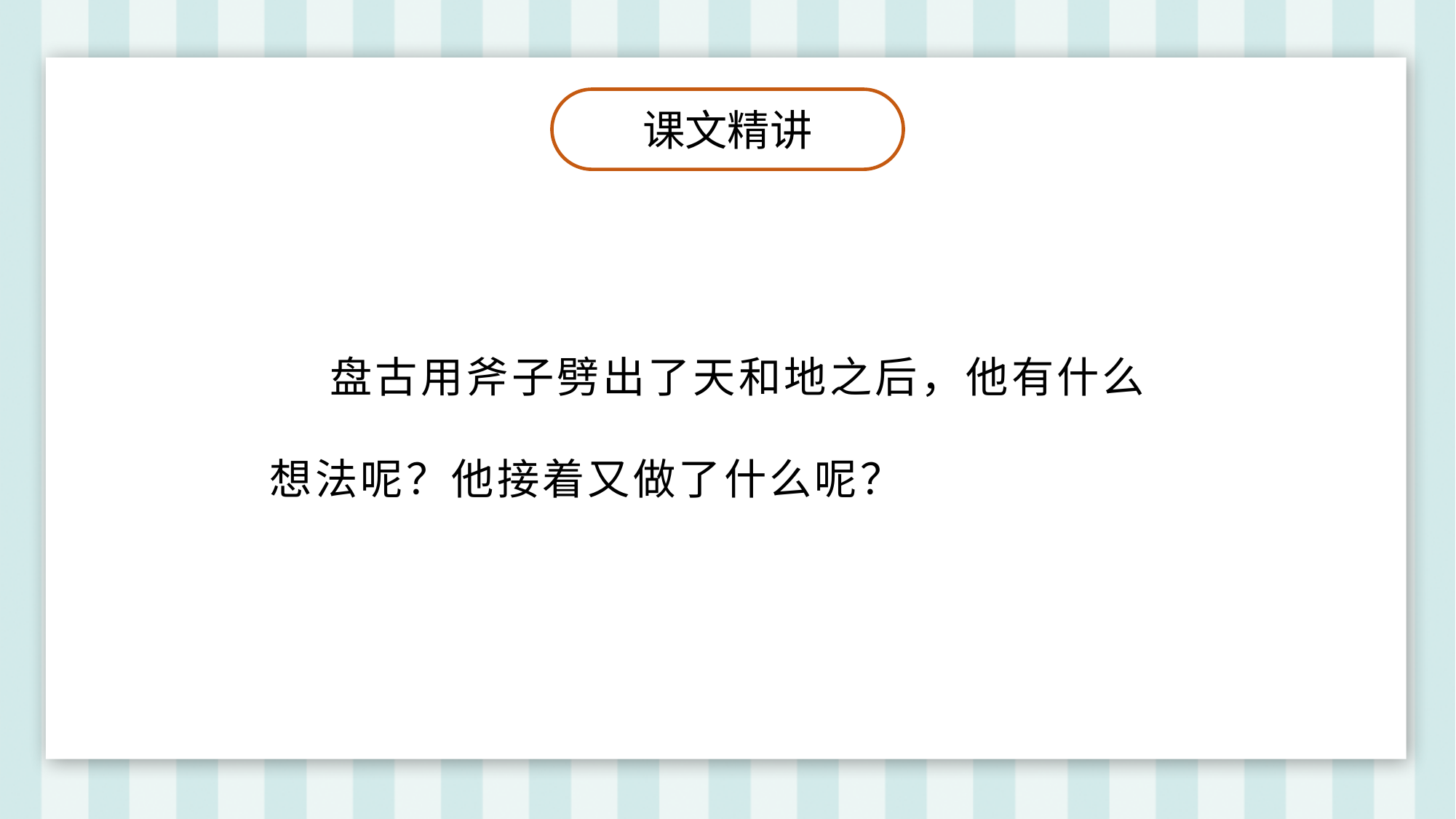

课文精讲
    盘古用斧子劈出了天和地之后，他有什么想法呢？他接着又做了什么呢？